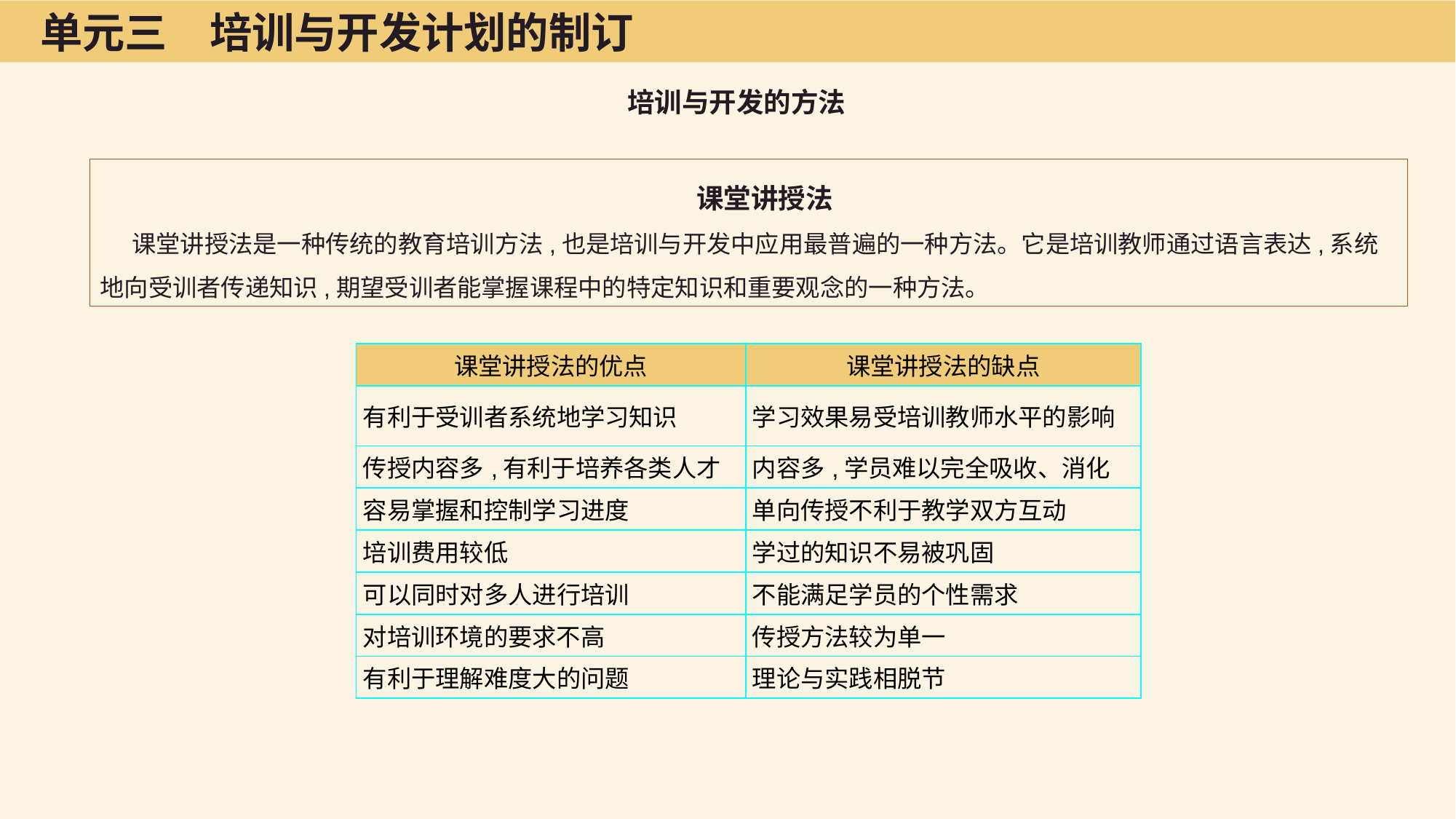

单元三　培训与开发计划的制订
培训与开发的方法
课堂讲授法
课堂讲授法是一种传统的教育培训方法,也是培训与开发中应用最普遍的一种方法。它是培训教师通过语言表达,系统地向受训者传递知识,期望受训者能掌握课程中的特定知识和重要观念的一种方法。
| 课堂讲授法的优点 | 课堂讲授法的缺点 |
| --- | --- |
| 有利于受训者系统地学习知识 | 学习效果易受培训教师水平的影响 |
| 传授内容多,有利于培养各类人才 | 内容多,学员难以完全吸收、消化 |
| 容易掌握和控制学习进度 | 单向传授不利于教学双方互动 |
| 培训费用较低 | 学过的知识不易被巩固 |
| 可以同时对多人进行培训 | 不能满足学员的个性需求 |
| 对培训环境的要求不高 | 传授方法较为单一 |
| 有利于理解难度大的问题 | 理论与实践相脱节 |